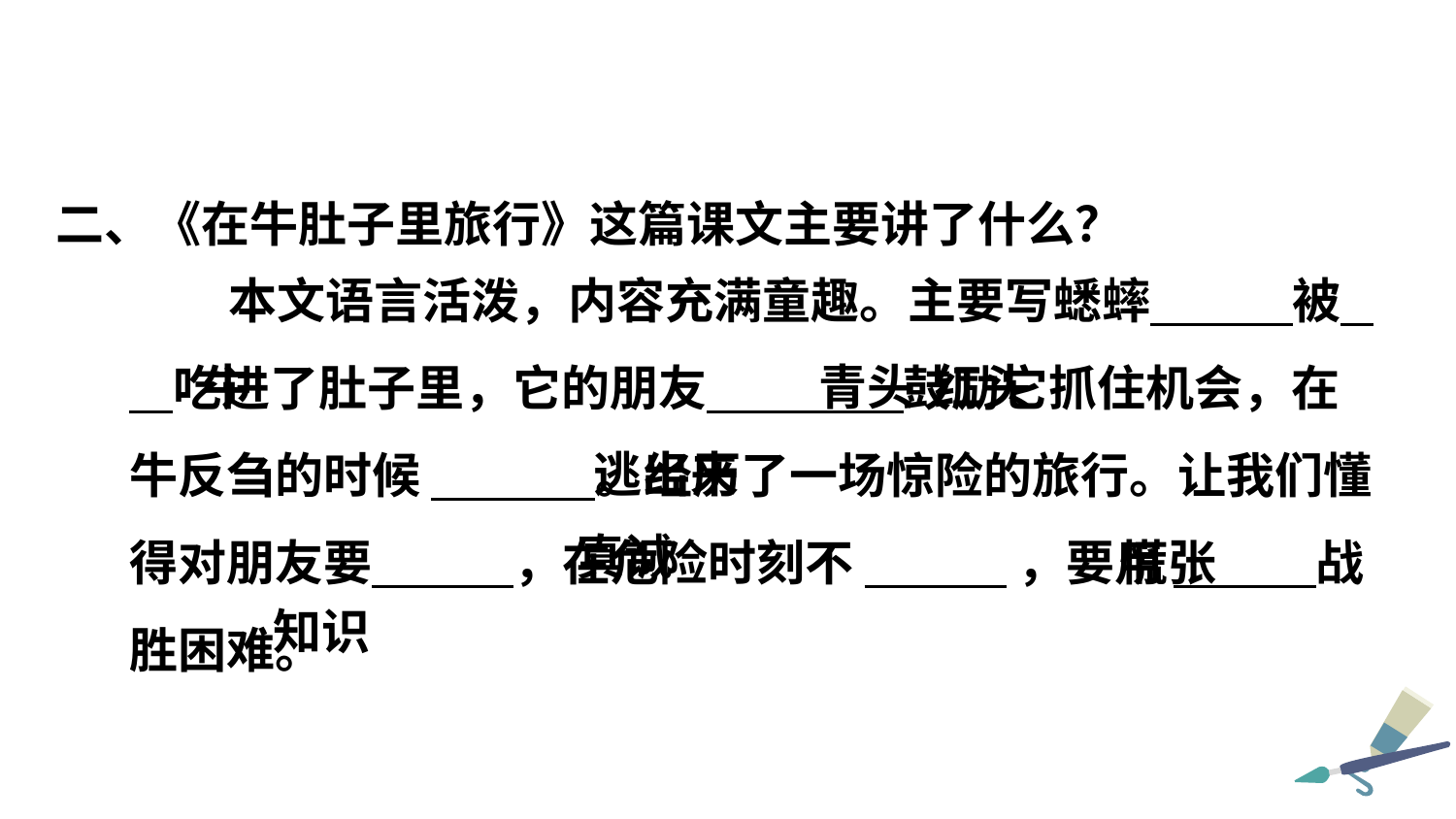

二、《在牛肚子里旅行》这篇课文主要讲了什么？
        本文语言活泼，内容充满童趣。主要写蟋蟀             被        吃进了肚子里，它的朋友                  鼓励它抓住机会，在牛反刍的时候                。经历了一场惊险的旅行。让我们懂得对朋友要             ，在危险时刻不               ，要用              战胜困难。
红头
青头
牛
逃出来
真诚
慌张
知识